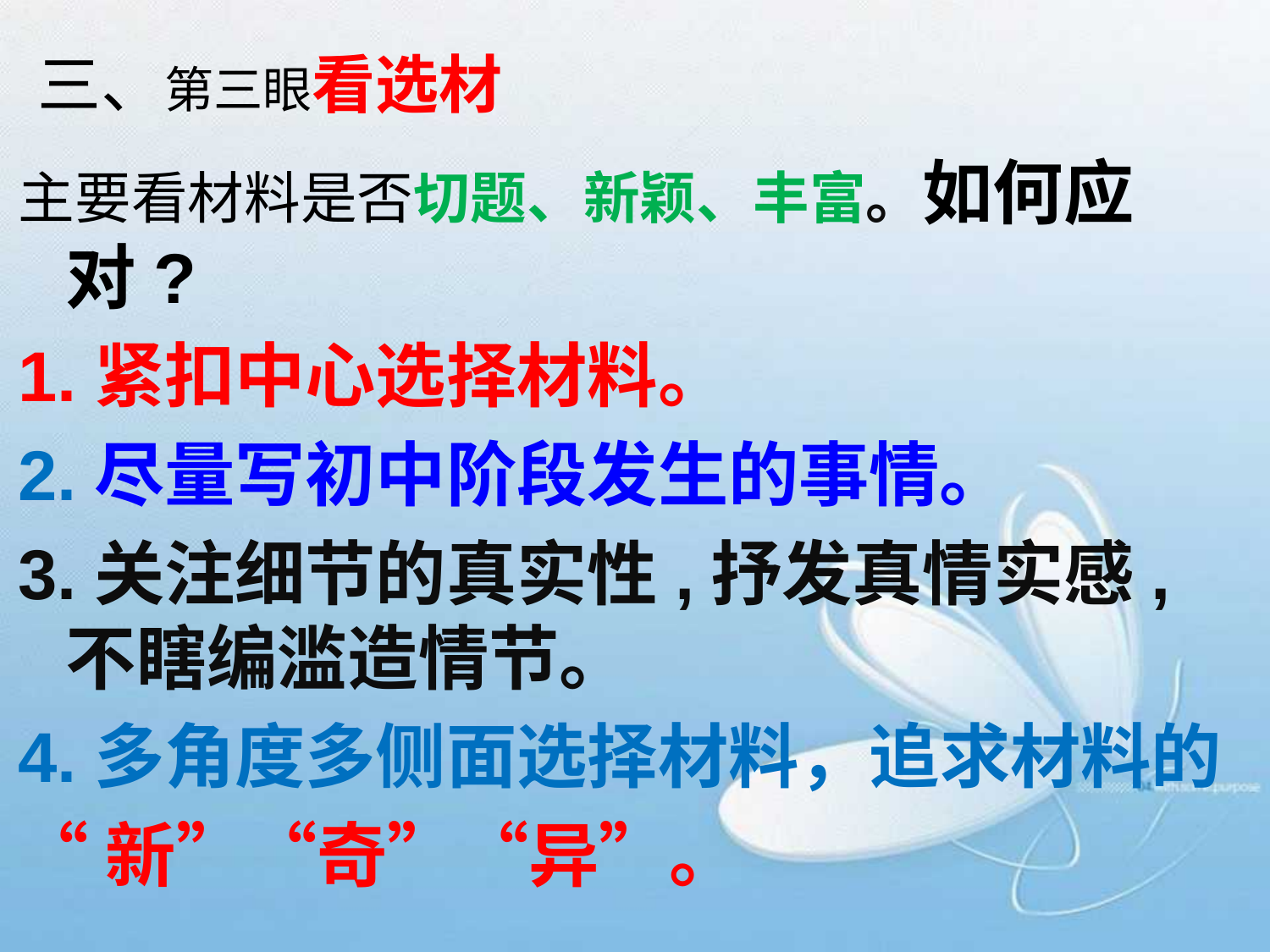

# 三、第三眼看选材
主要看材料是否切题、新颖、丰富。如何应对?
1.紧扣中心选择材料。
2.尽量写初中阶段发生的事情。
3.关注细节的真实性,抒发真情实感,不瞎编滥造情节。
4.多角度多侧面选择材料，追求材料的
“新”“奇”“异”。